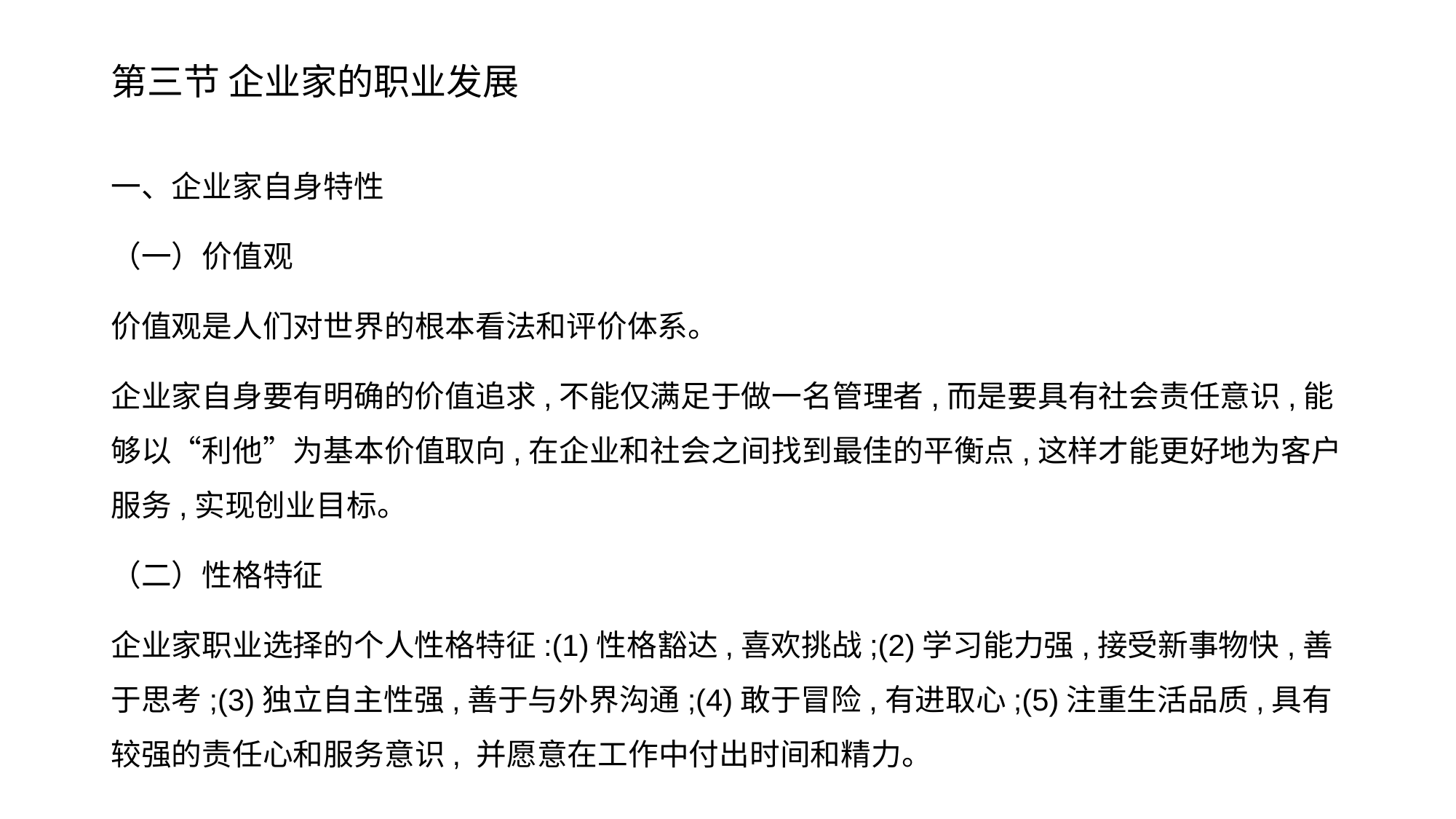

# 第三节 企业家的职业发展
一、企业家自身特性
（一）价值观
价值观是人们对世界的根本看法和评价体系。
企业家自身要有明确的价值追求,不能仅满足于做一名管理者,而是要具有社会责任意识,能够以“利他”为基本价值取向,在企业和社会之间找到最佳的平衡点,这样才能更好地为客户服务,实现创业目标。
（二）性格特征
企业家职业选择的个人性格特征:(1)性格豁达,喜欢挑战;(2)学习能力强,接受新事物快,善于思考;(3)独立自主性强,善于与外界沟通;(4)敢于冒险,有进取心;(5)注重生活品质,具有较强的责任心和服务意识, 并愿意在工作中付出时间和精力。